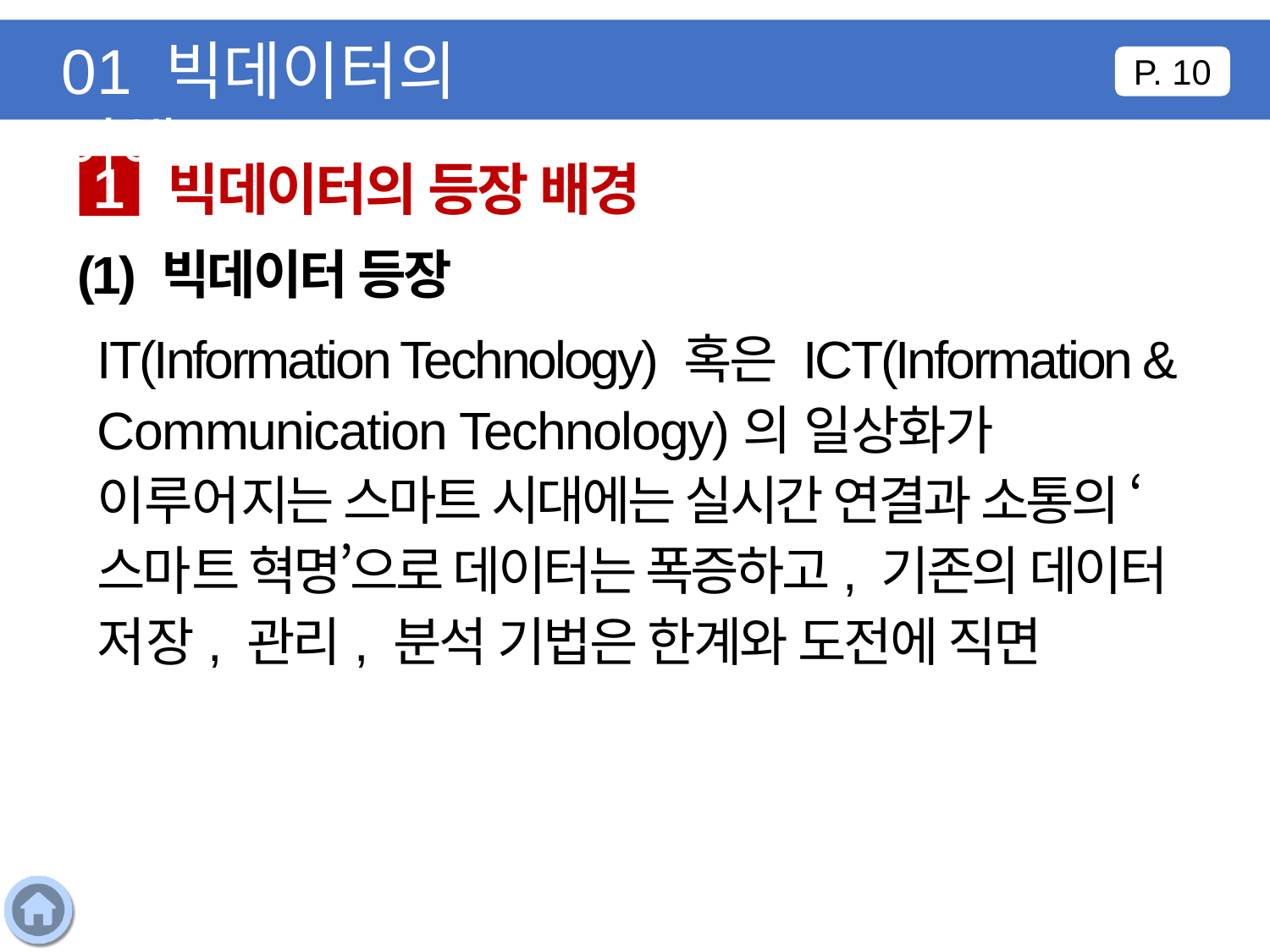

01 빅데이터의 이해
P. 10
빅데이터의 등장 배경
1
(1) 빅데이터 등장
IT(Information Technology) 혹은 ICT(Information & Communication Technology)의 일상화가 이루어지는 스마트 시대에는 실시간 연결과 소통의 ‘스마트 혁명’으로 데이터는 폭증하고, 기존의 데이터 저장, 관리, 분석 기법은 한계와 도전에 직면